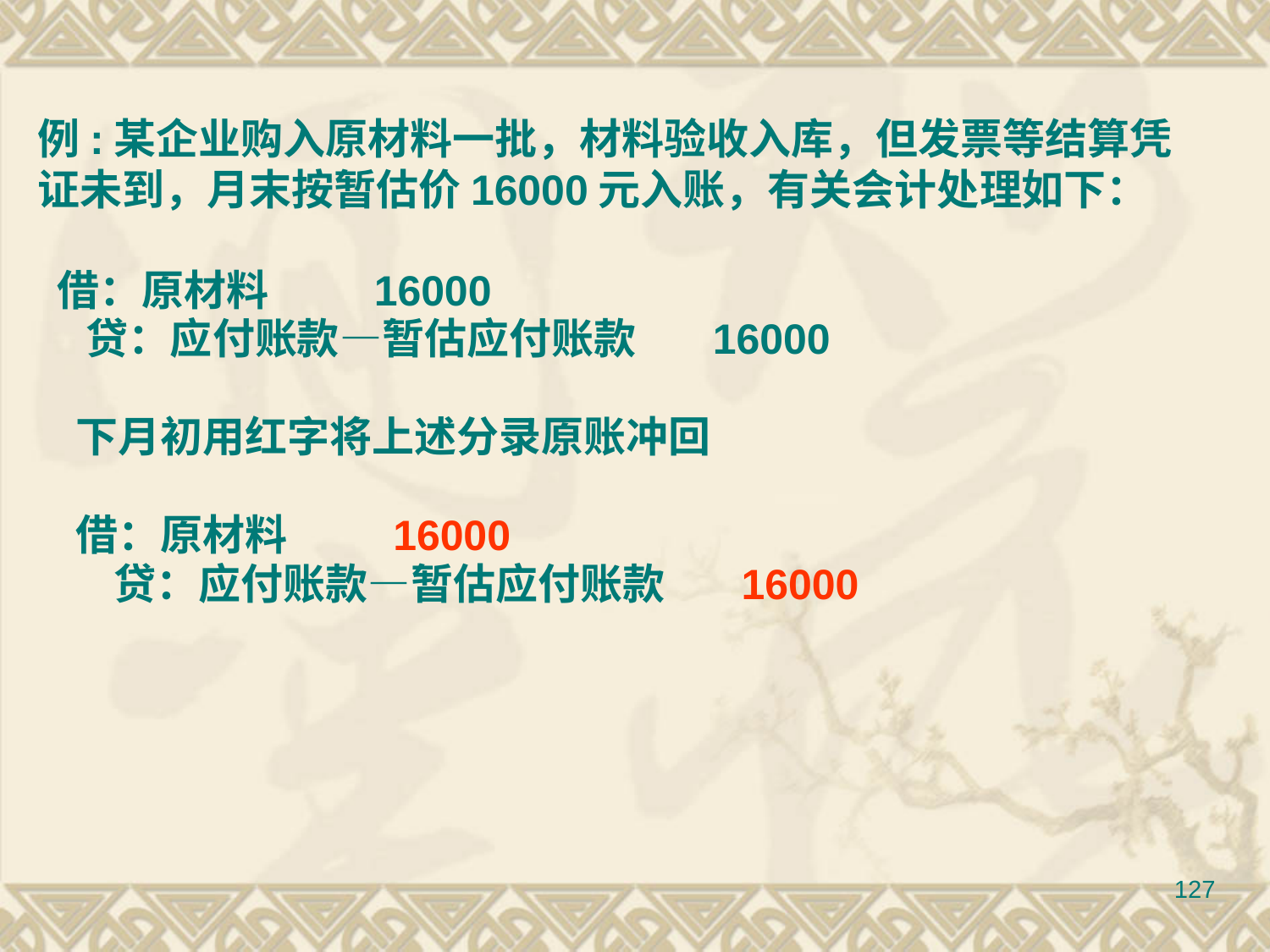

例:某企业购入原材料一批，材料验收入库，但发票等结算凭证未到，月末按暂估价16000元入账，有关会计处理如下：

 借：原材料          16000
    贷：应付账款—暂估应付账款       16000

   下月初用红字将上述分录原账冲回

   借：原材料          16000
       贷：应付账款—暂估应付账款       16000

127